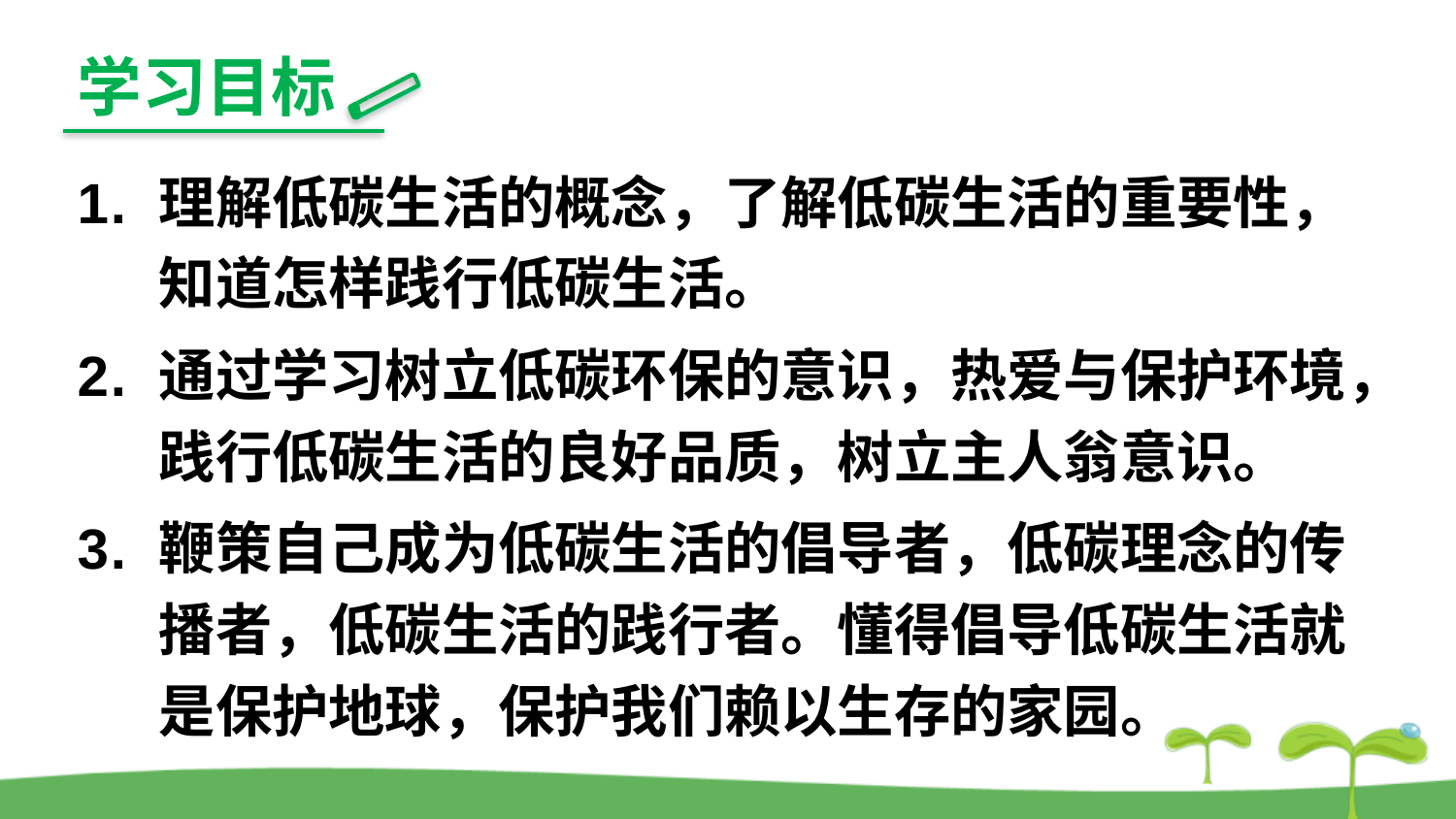

学习目标

https://www.ypppt.com/
理解低碳生活的概念，了解低碳生活的重要性，知道怎样践行低碳生活。
通过学习树立低碳环保的意识，热爱与保护环境，践行低碳生活的良好品质，树立主人翁意识。
鞭策自己成为低碳生活的倡导者，低碳理念的传播者，低碳生活的践行者。懂得倡导低碳生活就是保护地球，保护我们赖以生存的家园。